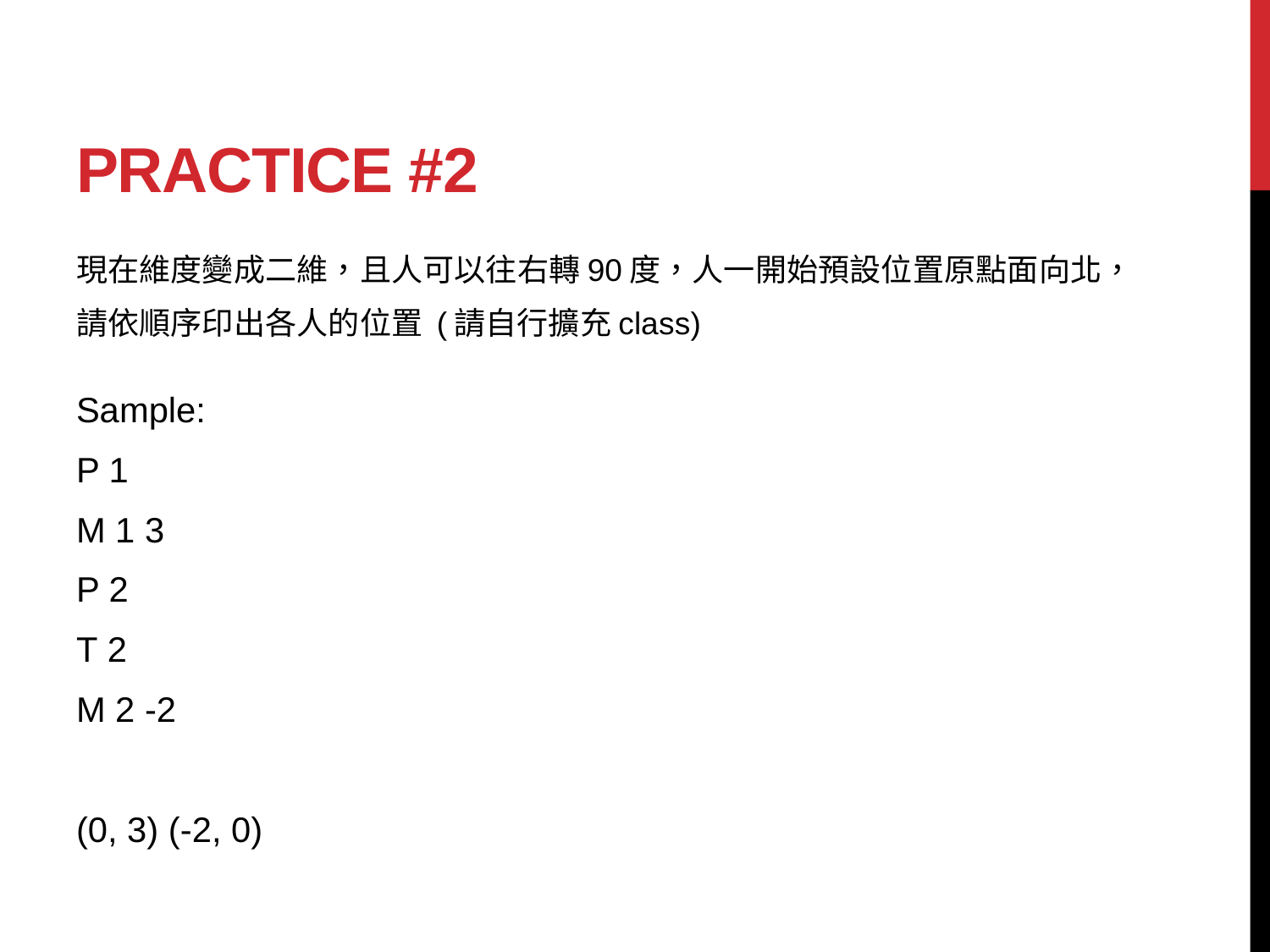

# Practice #2
現在維度變成二維，且人可以往右轉90度，人一開始預設位置原點面向北，
請依順序印出各人的位置 (請自行擴充class)
Sample:
P 1
M 1 3
P 2
T 2
M 2 -2

(0, 3) (-2, 0)